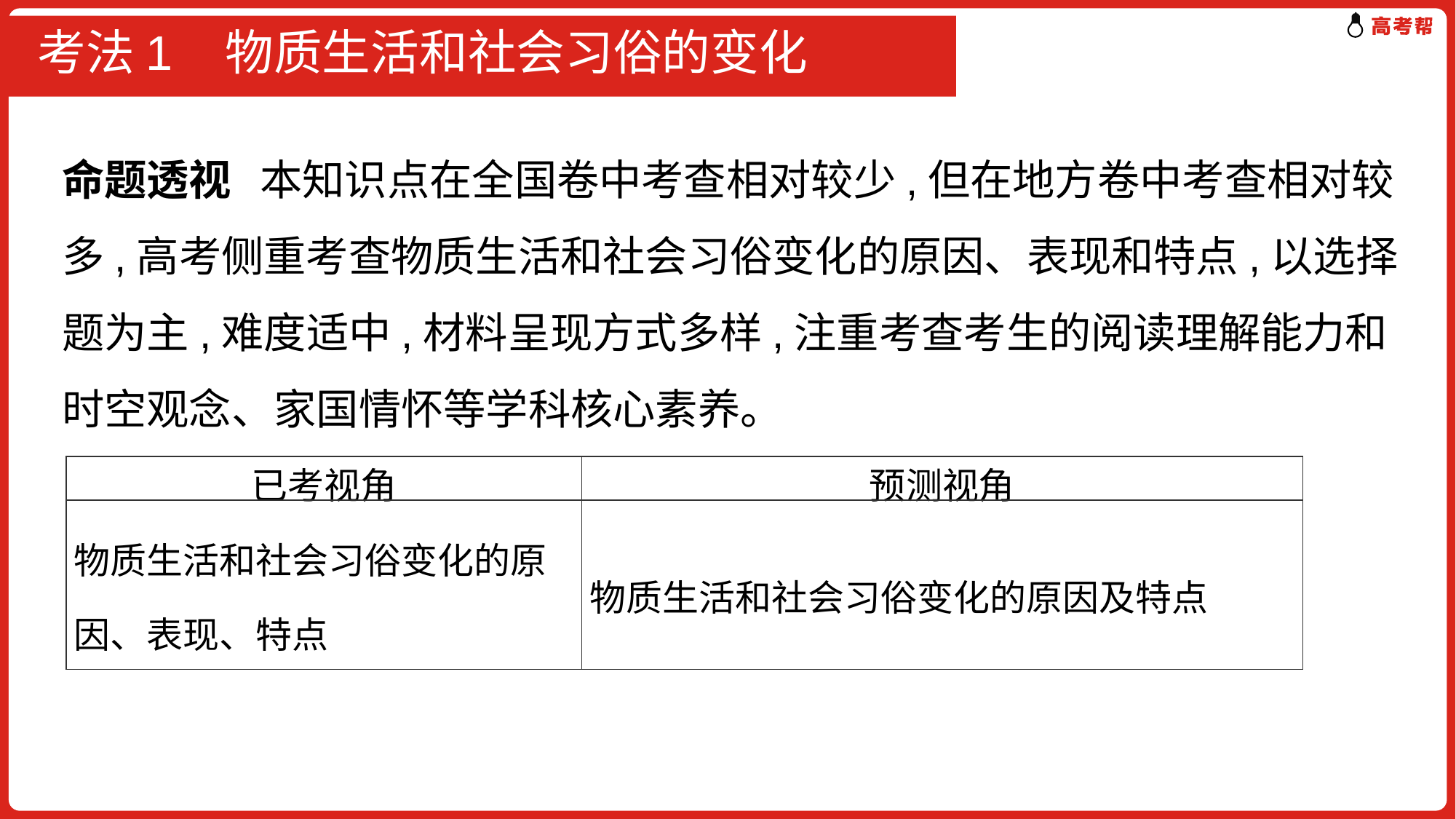

# 考法1   物质生活和社会习俗的变化
命题透视   本知识点在全国卷中考查相对较少,但在地方卷中考查相对较多,高考侧重考查物质生活和社会习俗变化的原因、表现和特点,以选择题为主,难度适中,材料呈现方式多样,注重考查考生的阅读理解能力和时空观念、家国情怀等学科核心素养。
| 已考视角 | 预测视角 |
| --- | --- |
| 物质生活和社会习俗变化的原因、表现、特点 | 物质生活和社会习俗变化的原因及特点 |